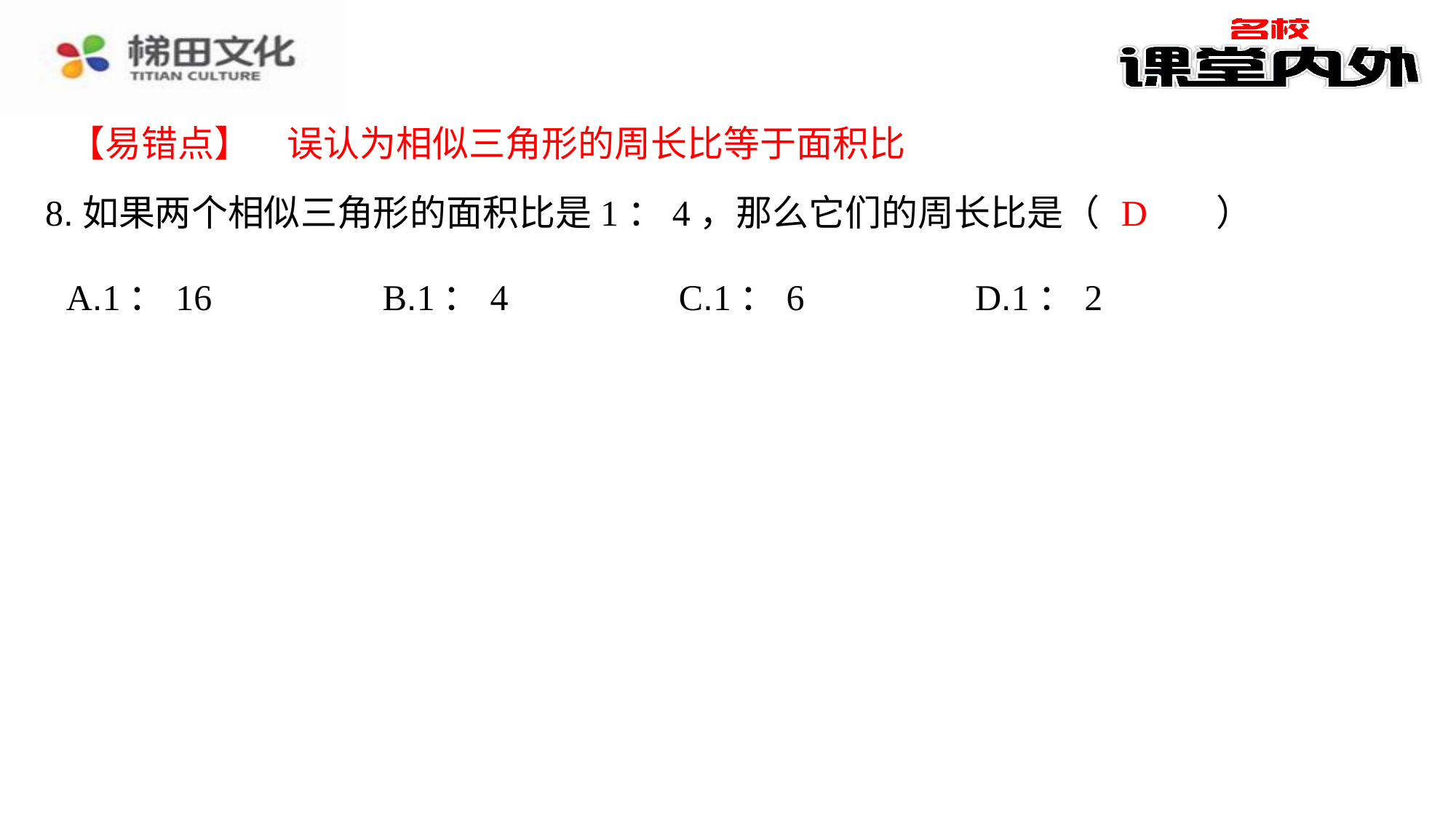

【易错点】　误认为相似三角形的周长比等于面积比
D
8.如果两个相似三角形的面积比是1：4，那么它们的周长比是（　D　）
| A.1：16 | B.1：4 | C.1：6 | D.1：2 |
| --- | --- | --- | --- |